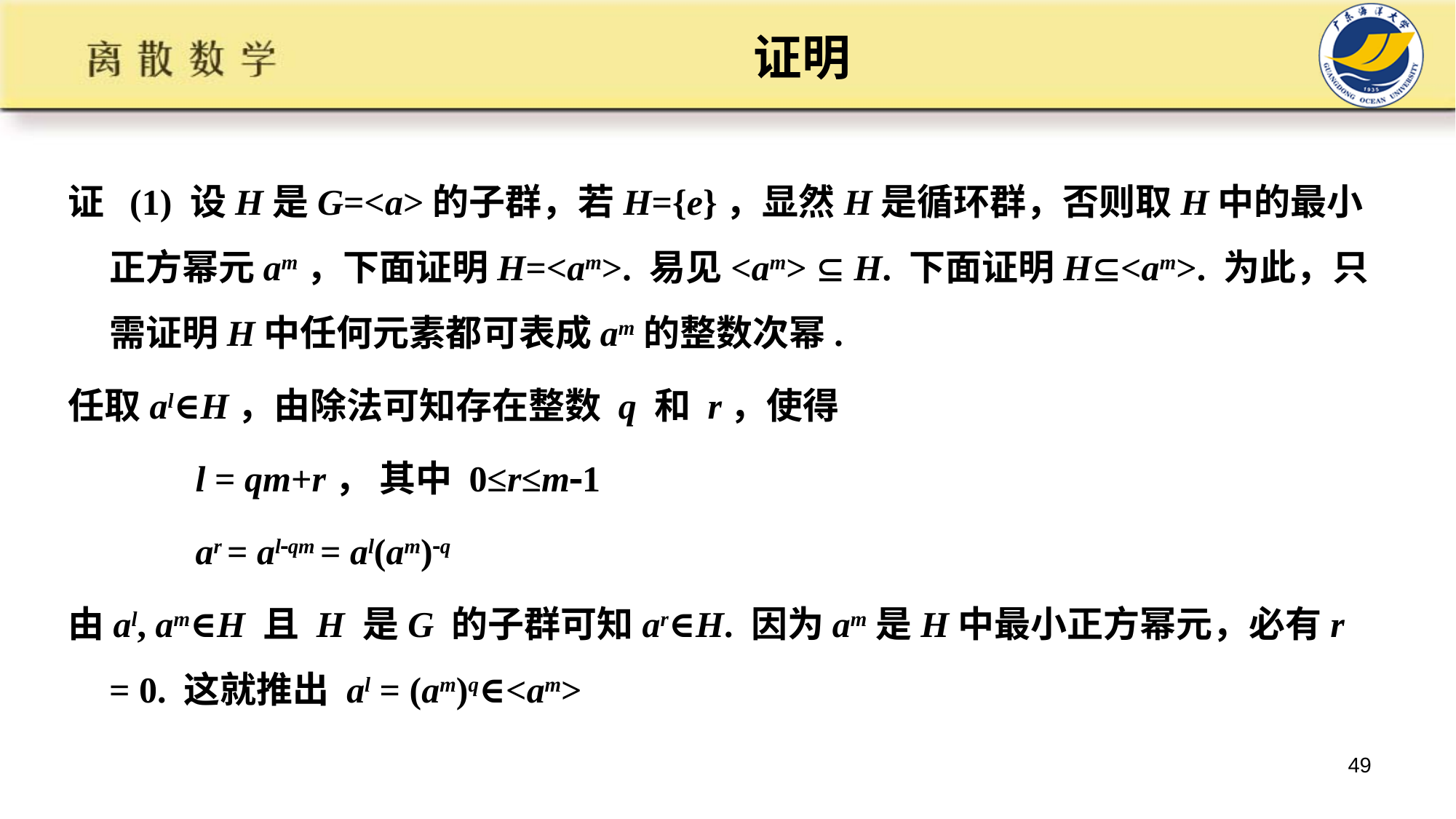

# 证明
证  (1) 设H是G=<a>的子群，若H={e}，显然H是循环群，否则取H中的最小正方幂元am，下面证明H=<am>. 易见<am> ⊆ H. 下面证明H⊆<am>. 为此，只需证明H中任何元素都可表成am的整数次幂.
任取al∈H，由除法可知存在整数 q 和 r，使得
              l = qm+r， 其中 0≤r≤m−1
              ar = al−qm = al(am)−q
由al, am∈H 且 H 是G 的子群可知ar∈H. 因为am是H中最小正方幂元，必有r = 0. 这就推出 al = (am)q∈<am>
49